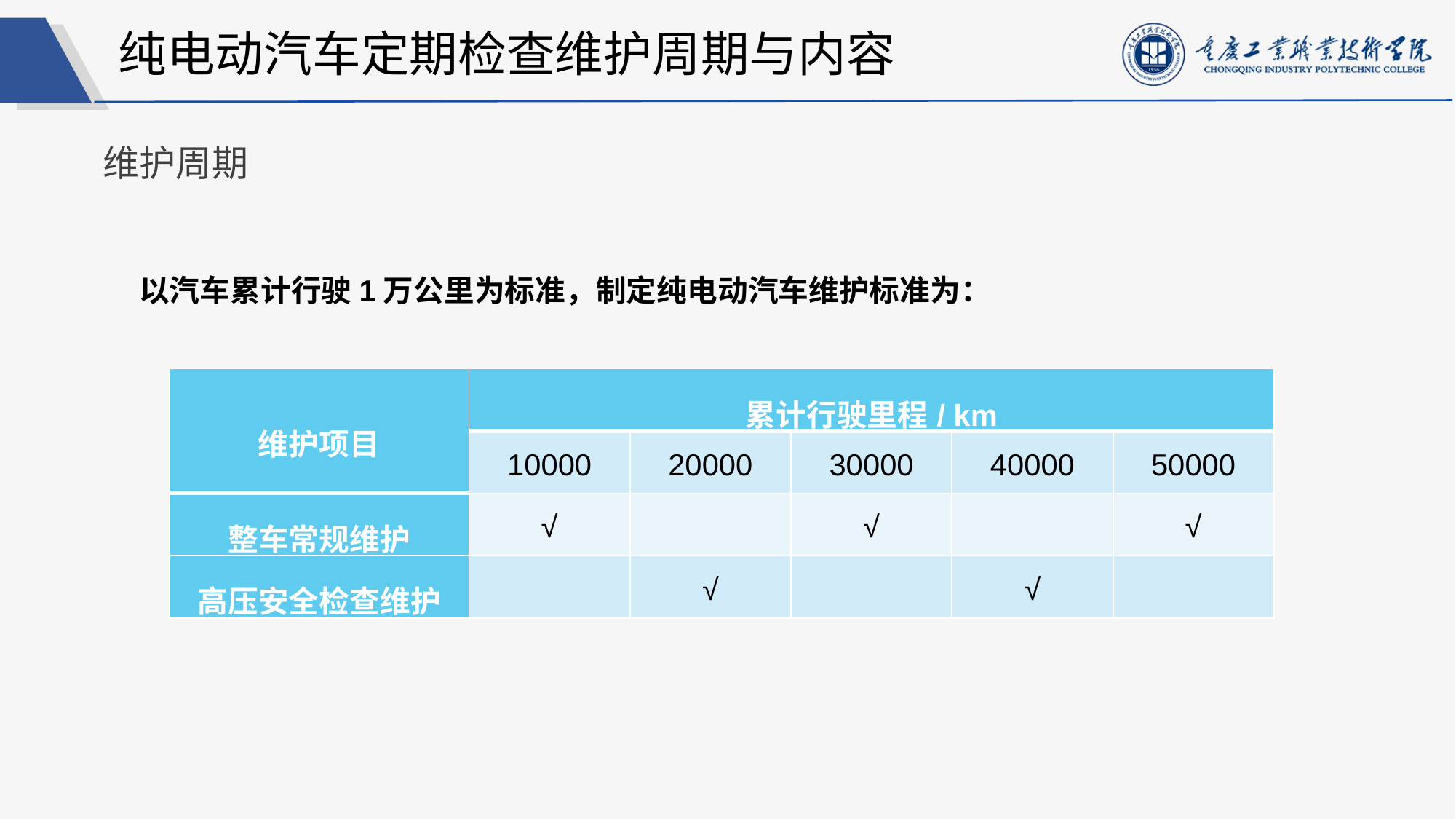

纯电动汽车定期检查维护周期与内容
维护周期
以汽车累计行驶1万公里为标准，制定纯电动汽车维护标准为：
| 维护项目 | 累计行驶里程/ km |  |  |  |  |
| --- | --- | --- | --- | --- | --- |
|  | 10000 | 20000 | 30000 | 40000 | 50000 |
| 整车常规维护 | √ |  | √ |  | √ |
| 高压安全检查维护 |  | √ |  | √ |  |